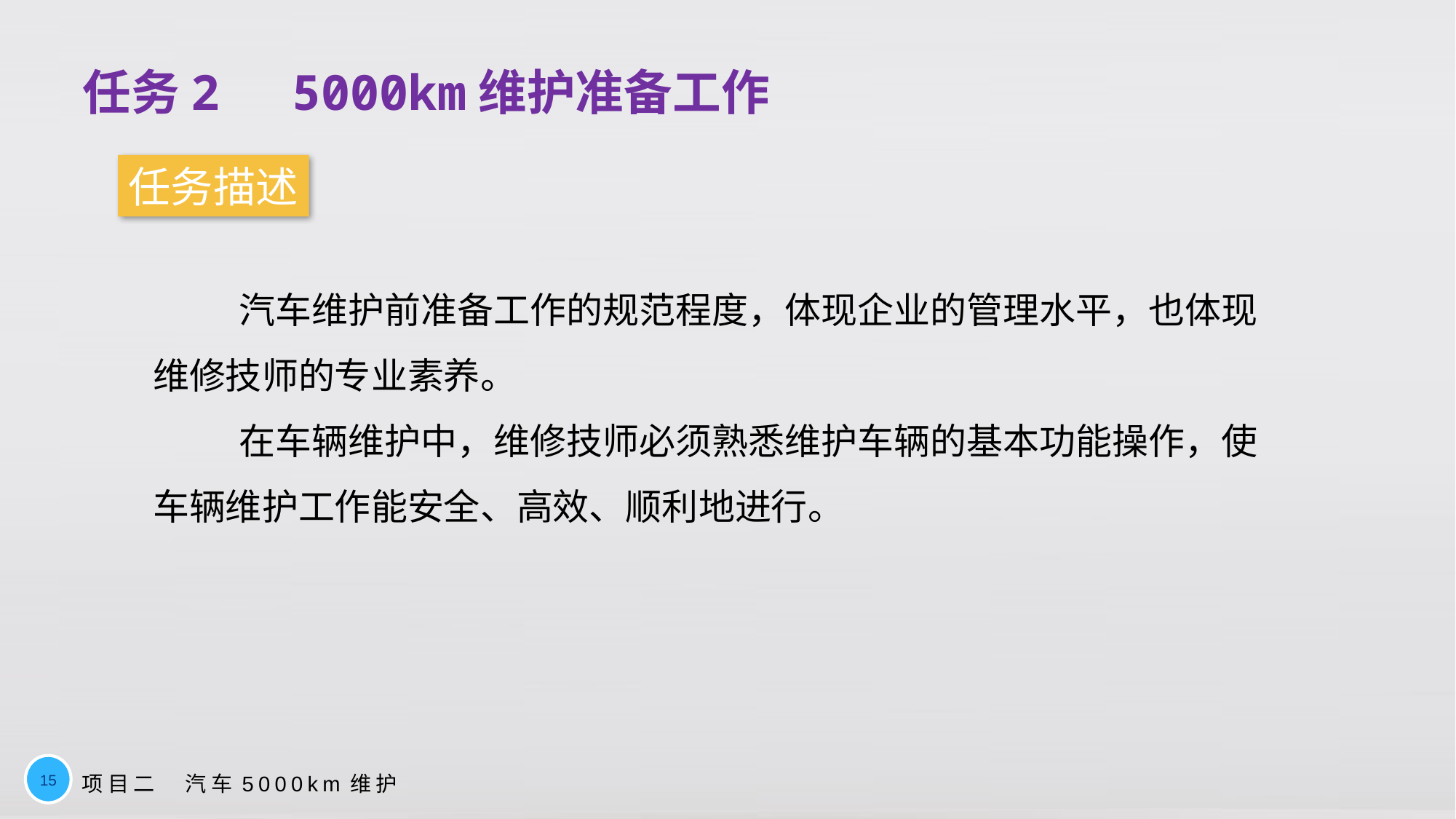

任务2　5000km维护准备工作
任务描述
汽车维护前准备工作的规范程度，体现企业的管理水平，也体现维修技师的专业素养。
在车辆维护中，维修技师必须熟悉维护车辆的基本功能操作，使车辆维护工作能安全、高效、顺利地进行。
15